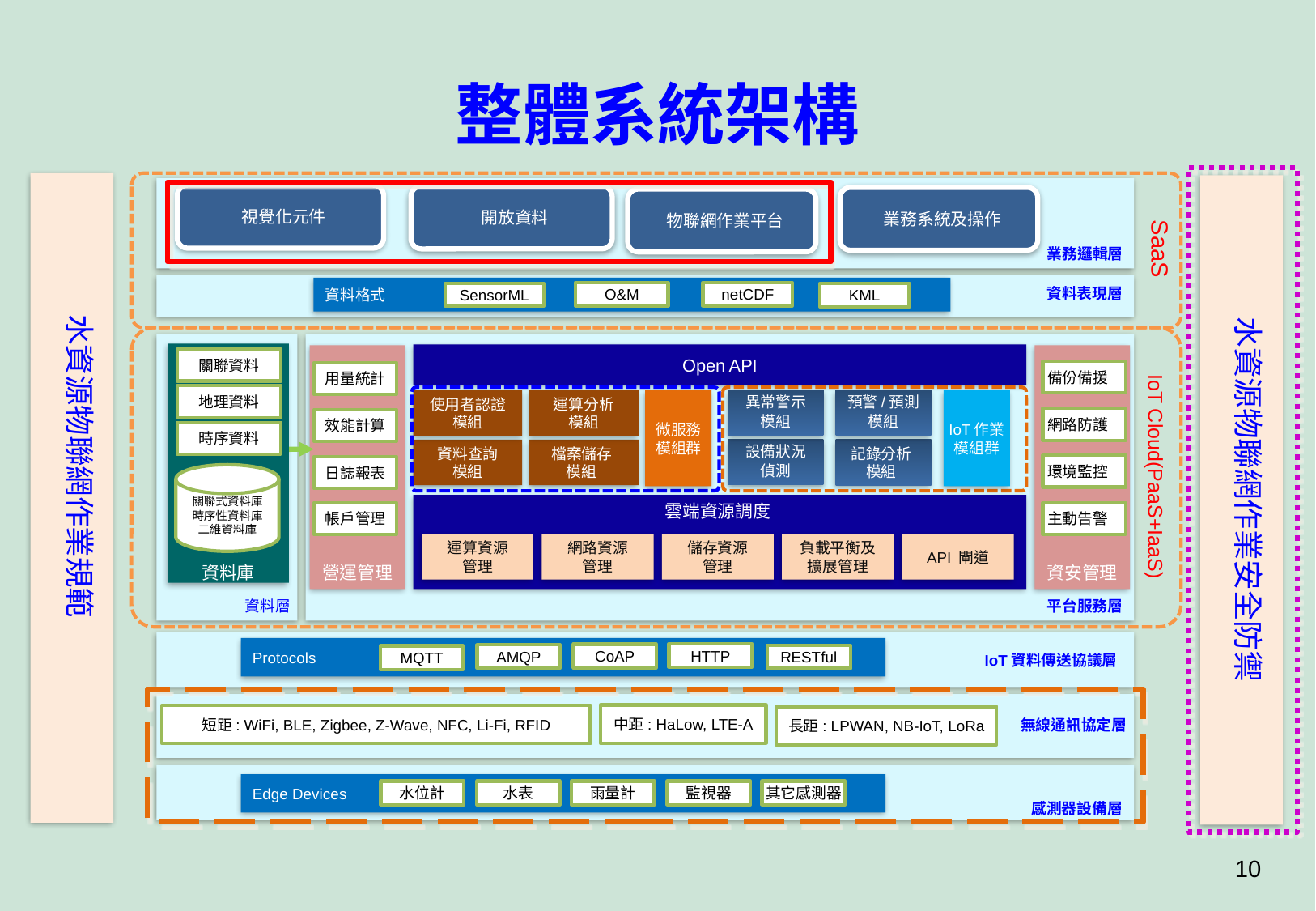

# 整體系統架構

視覺化元件
開放資料
業務系統及操作
SaaS
業務邏輯層

資料格式
資料表現層
O&M
netCDF
SensorML

IoT Cloud(PaaS+IaaS)

資料庫
Open API
營運管理
資安管理
關聯資料
備份備援
用量統計
地理資料

使用者認證
模組
運算分析
模組
微服務模組群
異常警示
模組
預警/預測
模組
IoT作業
模組群
網路防護
效能計算
時序資料
資料查詢
模組
檔案儲存
模組
設備狀況
偵測
記錄分析
模組
環境監控
日誌報表
關聯式資料庫
時序性資料庫
二維資料庫
雲端資源調度
帳戶管理
主動告警
運算資源
管理
網路資源
管理
儲存資源
管理
負載平衡及
擴展管理
API 閘道
資料層
平台服務層

Protocols
HTTP
IoT資料傳送協議層
RESTful
MQTT

中距: HaLow, LTE-A
短距: WiFi, BLE, Zigbee, Z-Wave, NFC, Li-Fi, RFID
長距: LPWAN, NB-IoT, LoRa
無線通訊協定層

Edge Devices
水位計
水表
雨量計
監視器
其它感測器
感測器設備層
物聯網作業平台
KML
CoAP
AMQP
水資源物聯網作業規範
水資源物聯網作業安全防禦

10